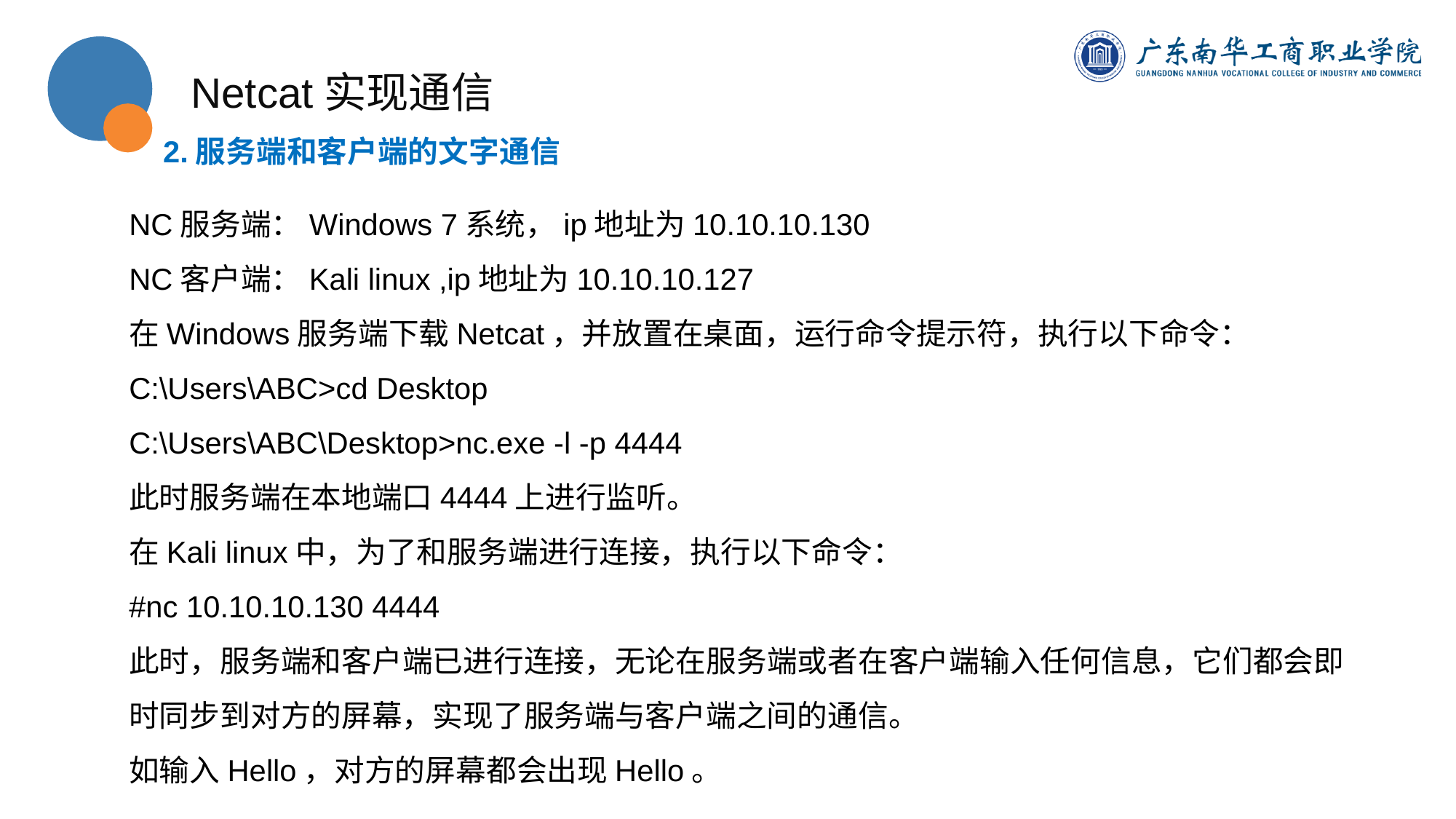

Netcat实现通信

2.服务端和客户端的文字通信
NC服务端：Windows 7系统，ip地址为10.10.10.130
NC客户端：Kali linux ,ip地址为10.10.10.127
在Windows服务端下载Netcat，并放置在桌面，运行命令提示符，执行以下命令：
C:\Users\ABC>cd Desktop
C:\Users\ABC\Desktop>nc.exe -l -p 4444
此时服务端在本地端口4444上进行监听。
在Kali linux中，为了和服务端进行连接，执行以下命令：
#nc 10.10.10.130 4444
此时，服务端和客户端已进行连接，无论在服务端或者在客户端输入任何信息，它们都会即时同步到对方的屏幕，实现了服务端与客户端之间的通信。
如输入Hello，对方的屏幕都会出现Hello。